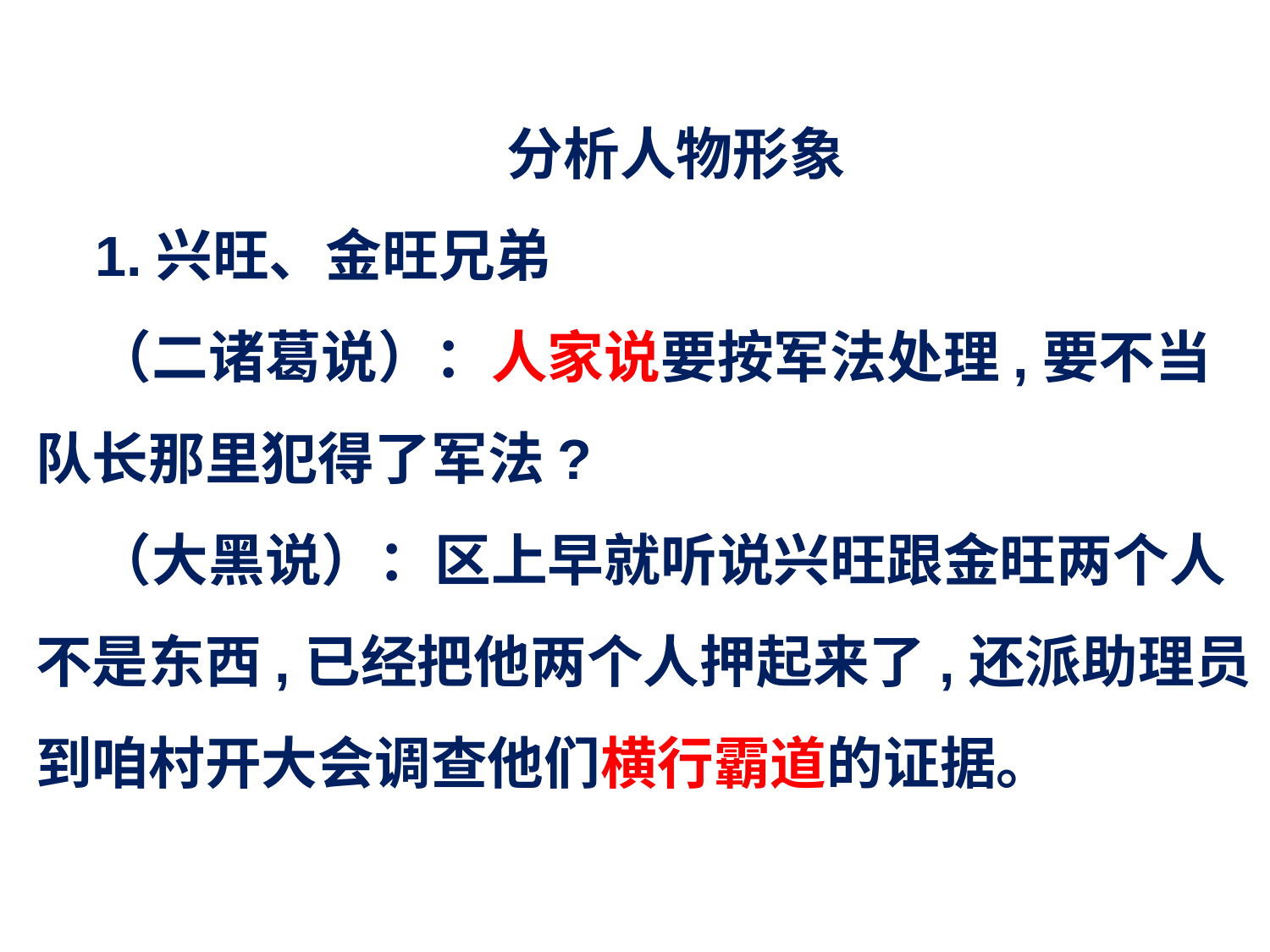

分析人物形象
1.兴旺、金旺兄弟
（二诸葛说）：人家说要按军法处理,要不当队长那里犯得了军法?
（大黑说）：区上早就听说兴旺跟金旺两个人不是东西,已经把他两个人押起来了,还派助理员到咱村开大会调查他们横行霸道的证据。